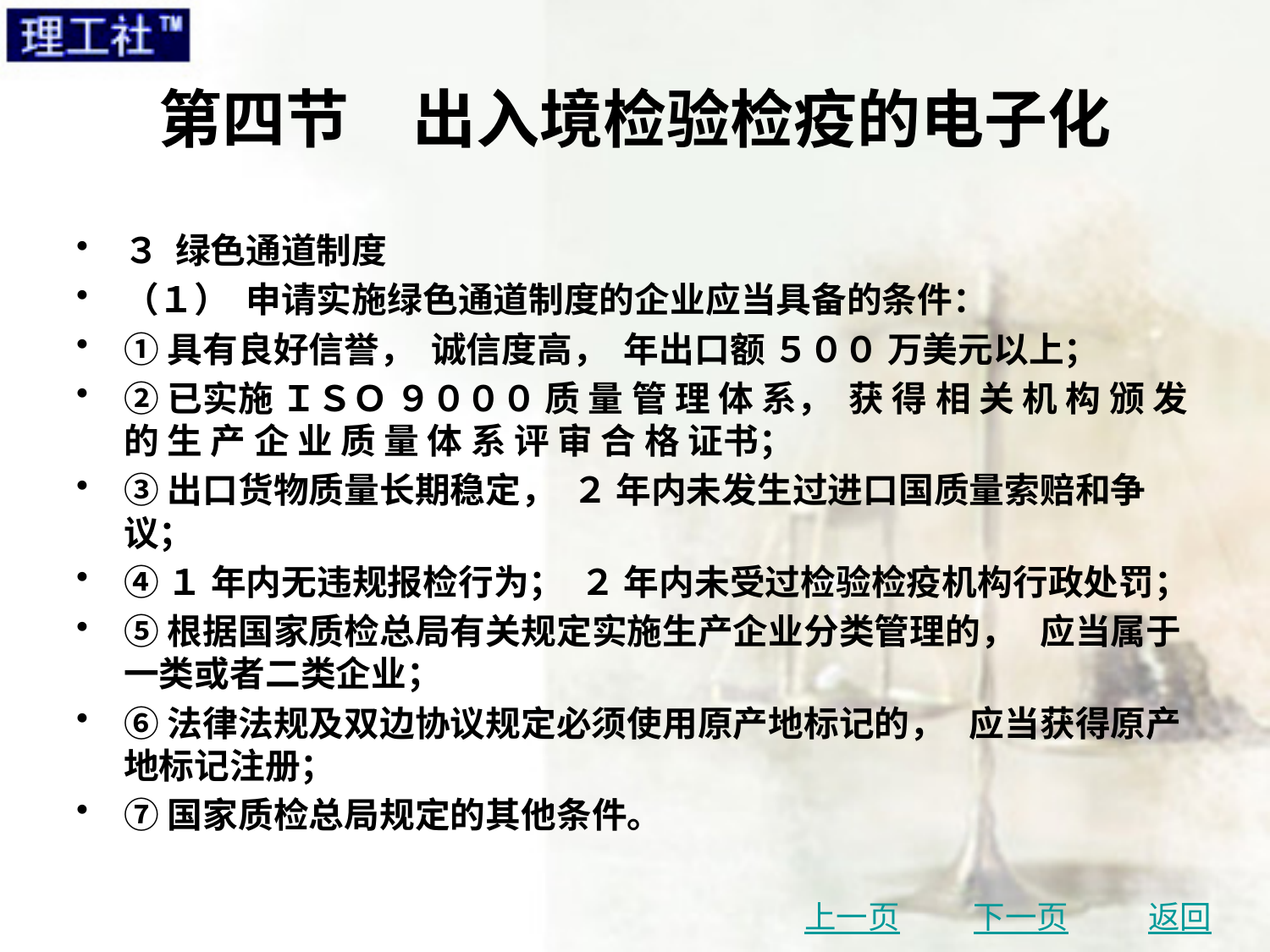

# 第四节　出入境检验检疫的电子化
３  绿色通道制度
（１）  申请实施绿色通道制度的企业应当具备的条件：
①具有良好信誉，  诚信度高，  年出口额 ５００ 万美元以上；
②已实施 ＩＳＯ ９０００ 质 量 管 理 体 系，  获 得 相 关 机 构 颁 发 的 生 产 企 业 质 量 体 系 评 审 合 格 证书；
③出口货物质量长期稳定，  ２ 年内未发生过进口国质量索赔和争议；
④１ 年内无违规报检行为；  ２ 年内未受过检验检疫机构行政处罚；
⑤根据国家质检总局有关规定实施生产企业分类管理的，   应当属于一类或者二类企业；
⑥法律法规及双边协议规定必须使用原产地标记的，   应当获得原产地标记注册；
⑦国家质检总局规定的其他条件。

上一页
下一页
返回